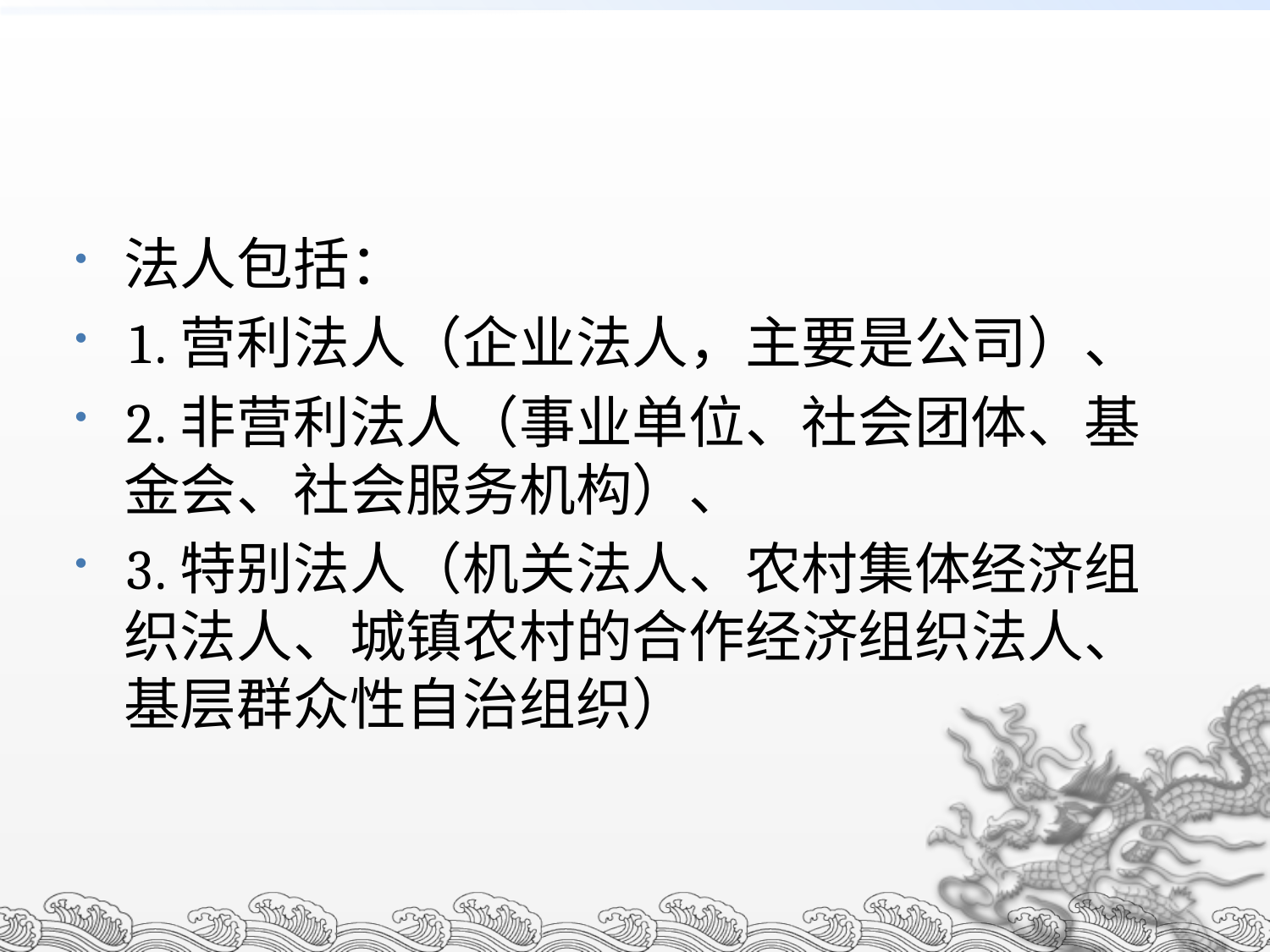

#
法人包括：
1.营利法人（企业法人，主要是公司）、
2.非营利法人（事业单位、社会团体、基金会、社会服务机构）、
3.特别法人（机关法人、农村集体经济组织法人、城镇农村的合作经济组织法人、基层群众性自治组织）